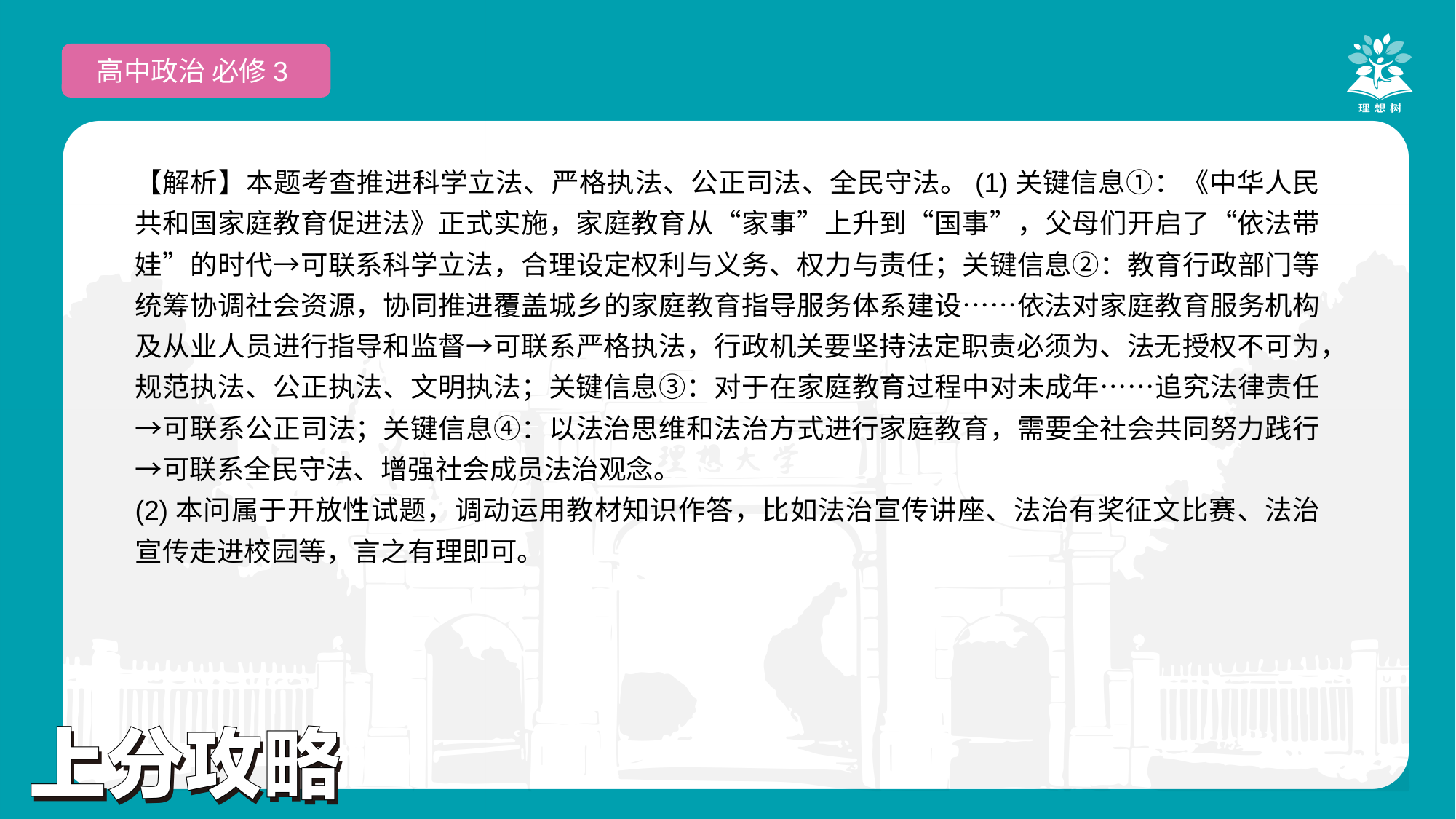

高中政治 必修3
【解析】本题考查推进科学立法、严格执法、公正司法、全民守法。(1)关键信息①：《中华人民共和国家庭教育促进法》正式实施，家庭教育从“家事”上升到“国事”，父母们开启了“依法带娃”的时代→可联系科学立法，合理设定权利与义务、权力与责任；关键信息②：教育行政部门等统筹协调社会资源，协同推进覆盖城乡的家庭教育指导服务体系建设……依法对家庭教育服务机构及从业人员进行指导和监督→可联系严格执法，行政机关要坚持法定职责必须为、法无授权不可为，规范执法、公正执法、文明执法；关键信息③：对于在家庭教育过程中对未成年……追究法律责任→可联系公正司法；关键信息④：以法治思维和法治方式进行家庭教育，需要全社会共同努力践行→可联系全民守法、增强社会成员法治观念。
(2)本问属于开放性试题，调动运用教材知识作答，比如法治宣传讲座、法治有奖征文比赛、法治宣传走进校园等，言之有理即可。